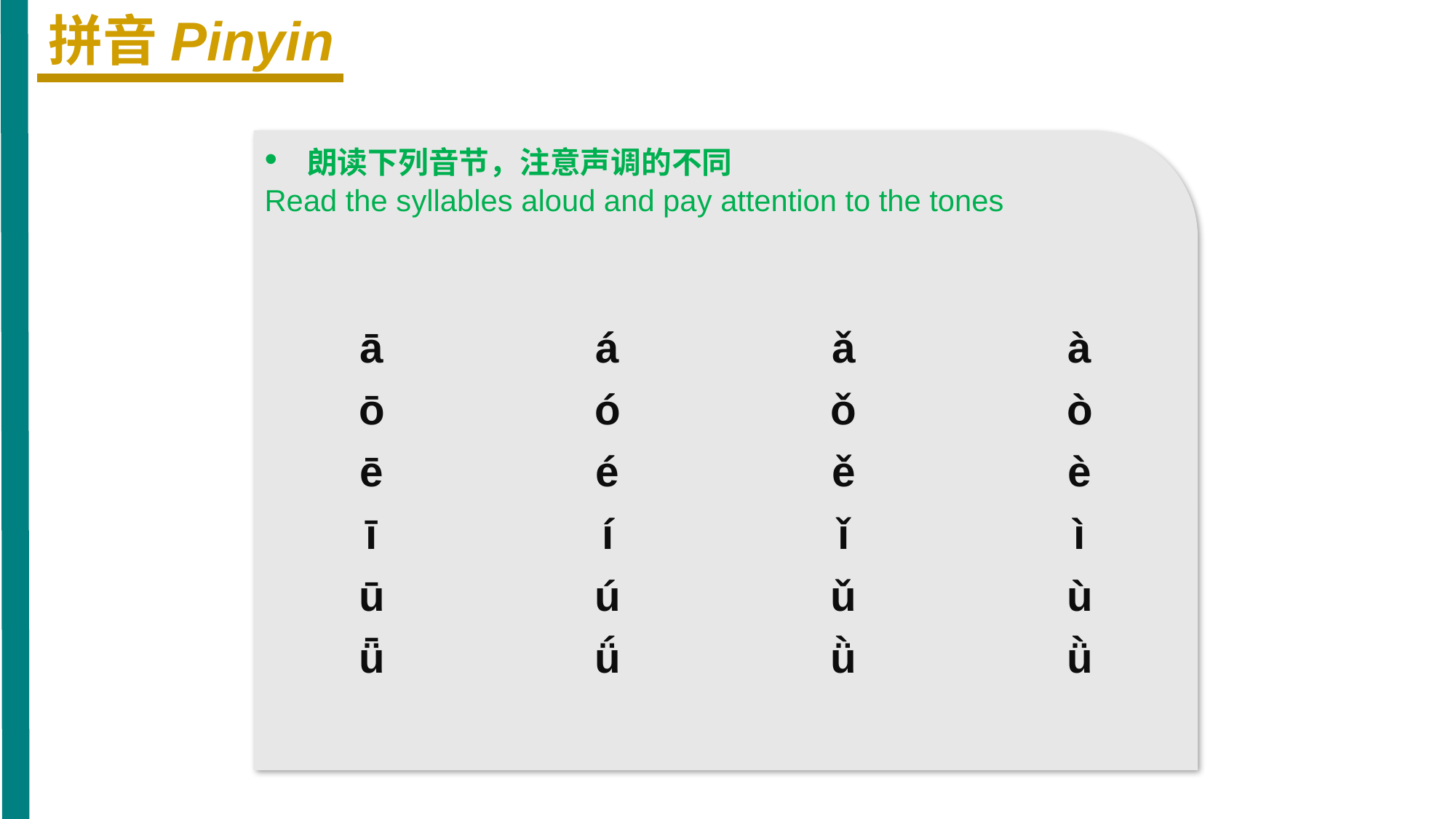

拼音Pinyin

 朗读下列音节，注意声调的不同
Read the syllables aloud and pay attention to the tones
| ā | á | ǎ | à |
| --- | --- | --- | --- |
| ō | ó | ǒ | ò |
| ē | é | ě | è |
| ī | í | ǐ | ì |
| ū | ú | ǔ | ù |
| ǖ | ǘ | ǜ | ǜ |